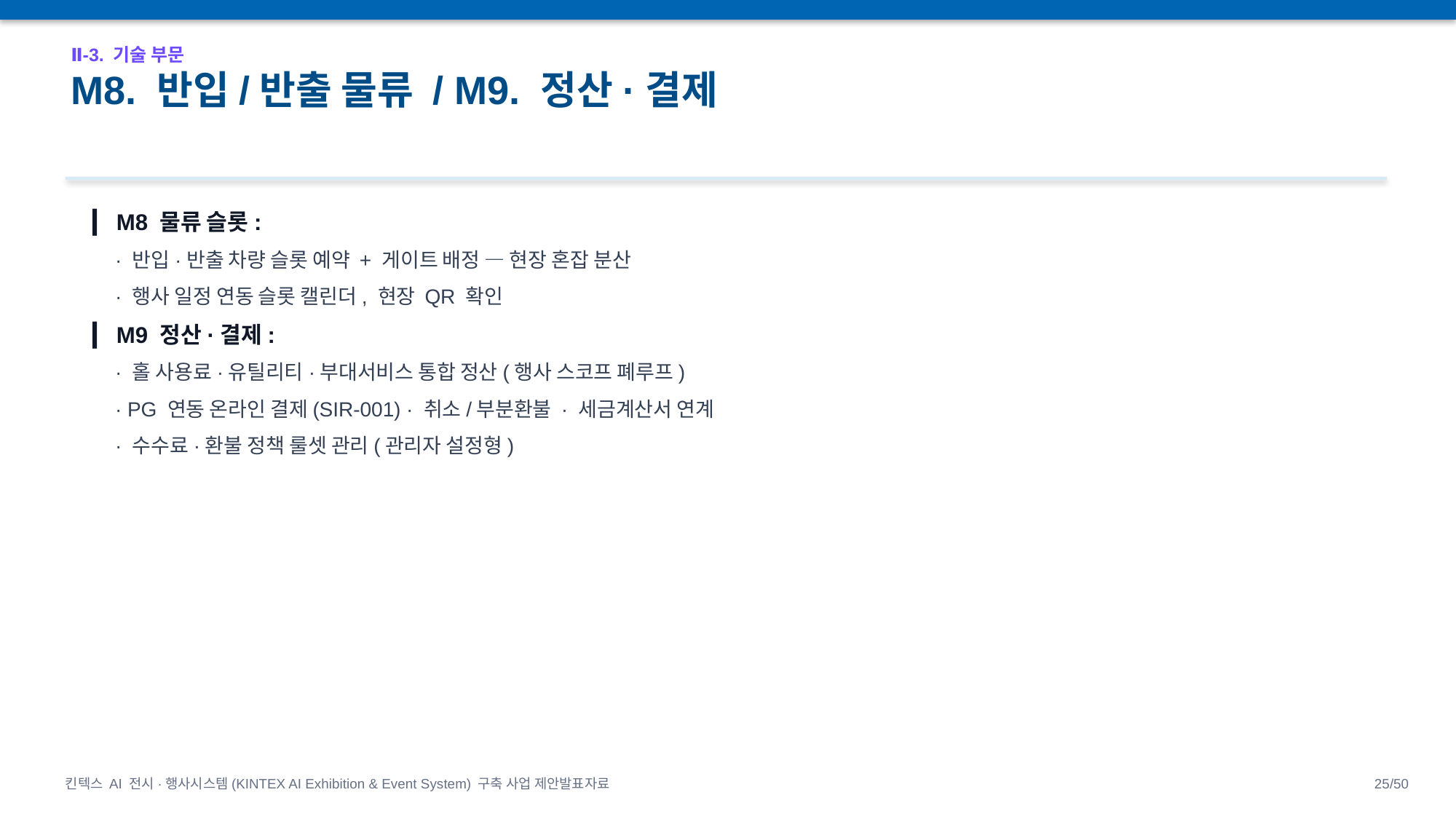

Ⅱ-3. 기술 부문
M8. 반입/반출 물류 / M9. 정산·결제

▎ M8 물류 슬롯:
    · 반입·반출 차량 슬롯 예약 + 게이트 배정 — 현장 혼잡 분산
    · 행사 일정 연동 슬롯 캘린더, 현장 QR 확인
▎ M9 정산·결제:
    · 홀 사용료·유틸리티·부대서비스 통합 정산(행사 스코프 폐루프)
    · PG 연동 온라인 결제(SIR-001) · 취소/부분환불 · 세금계산서 연계
    · 수수료·환불 정책 룰셋 관리(관리자 설정형)
킨텍스 AI 전시·행사시스템(KINTEX AI Exhibition & Event System) 구축 사업 제안발표자료
25/50